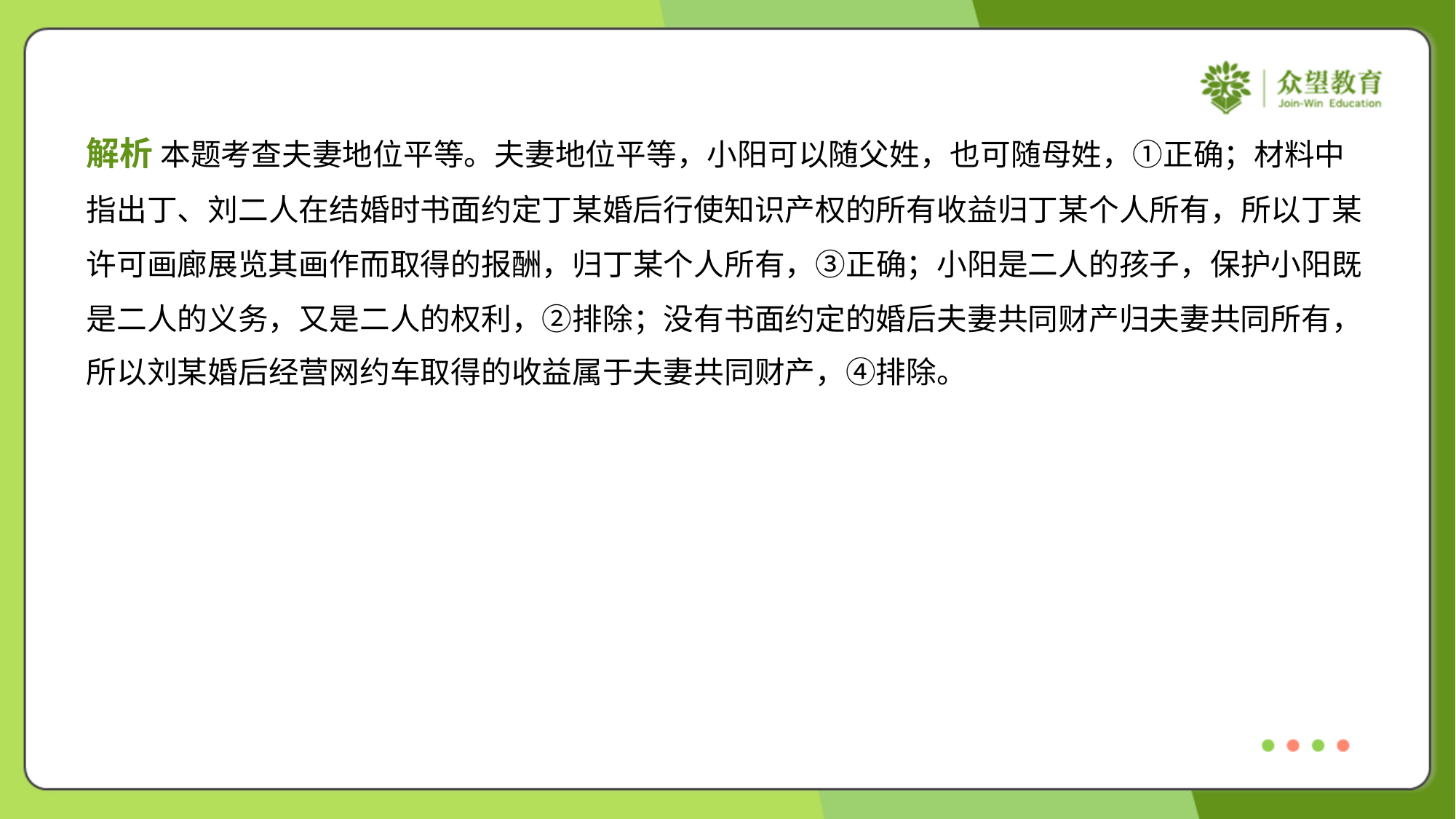

解析 本题考查夫妻地位平等。夫妻地位平等，小阳可以随父姓，也可随母姓，①正确；材料中
指出丁、刘二人在结婚时书面约定丁某婚后行使知识产权的所有收益归丁某个人所有，所以丁某
许可画廊展览其画作而取得的报酬，归丁某个人所有，③正确；小阳是二人的孩子，保护小阳既
是二人的义务，又是二人的权利，②排除；没有书面约定的婚后夫妻共同财产归夫妻共同所有，
所以刘某婚后经营网约车取得的收益属于夫妻共同财产，④排除。